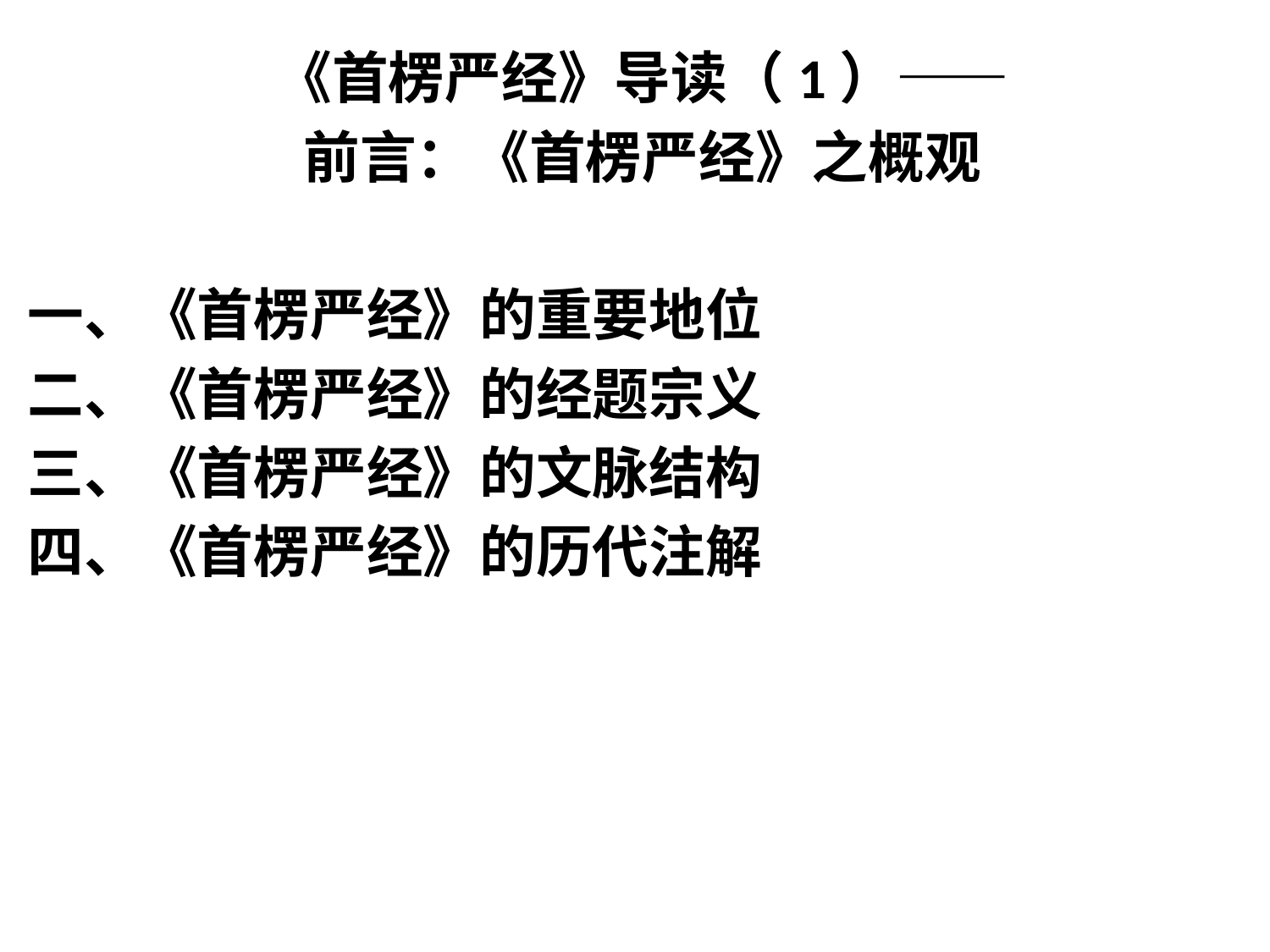

《首楞严经》导读（1）——
前言：《首楞严经》之概观

一、《首楞严经》的重要地位
二、《首楞严经》的经题宗义
三、《首楞严经》的文脉结构
四、《首楞严经》的历代注解